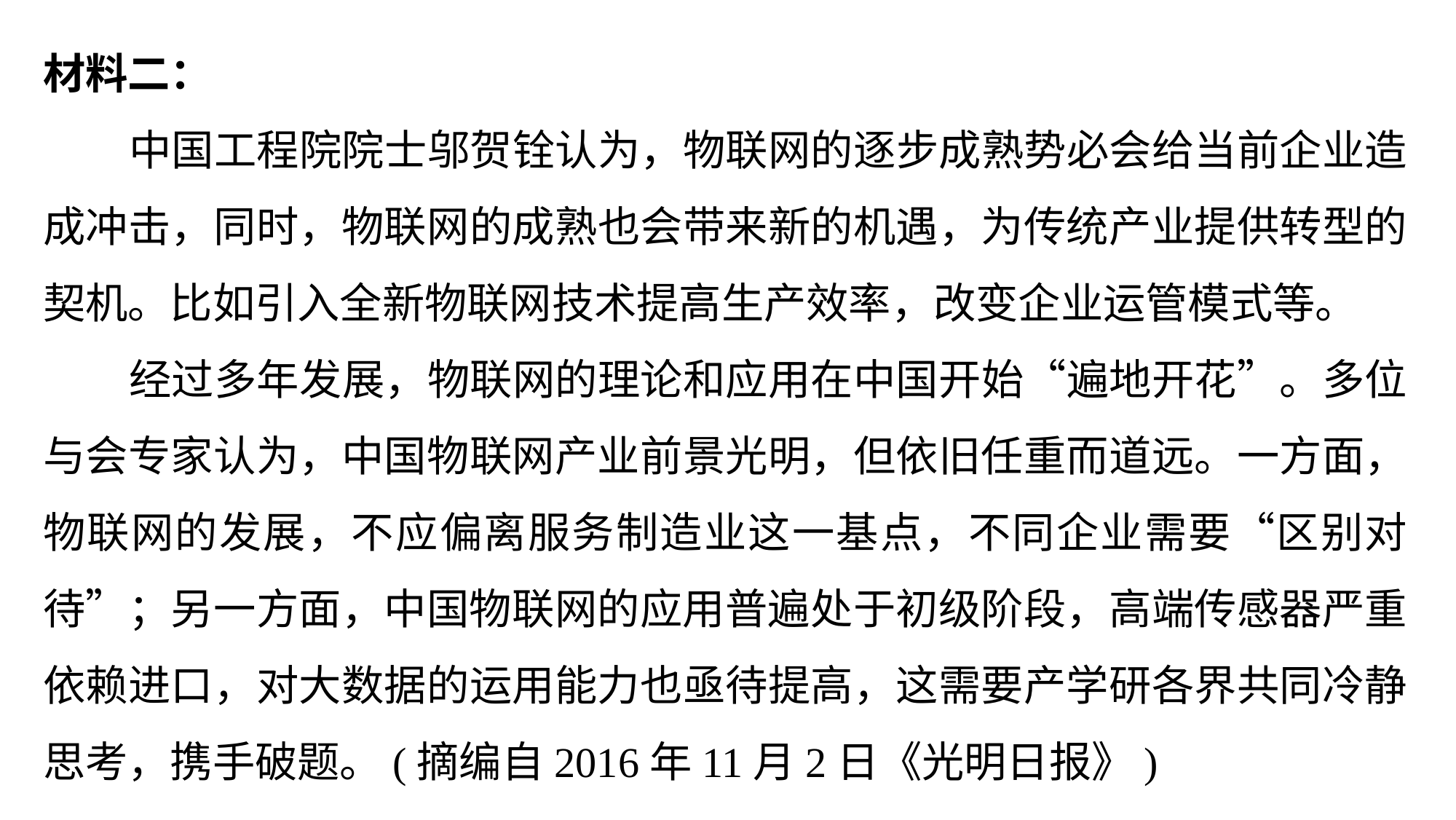

材料二：
中国工程院院士邬贺铨认为，物联网的逐步成熟势必会给当前企业造成冲击，同时，物联网的成熟也会带来新的机遇，为传统产业提供转型的契机。比如引入全新物联网技术提高生产效率，改变企业运管模式等。
经过多年发展，物联网的理论和应用在中国开始“遍地开花”。多位与会专家认为，中国物联网产业前景光明，但依旧任重而道远。一方面，物联网的发展，不应偏离服务制造业这一基点，不同企业需要“区别对待”；另一方面，中国物联网的应用普遍处于初级阶段，高端传感器严重依赖进口，对大数据的运用能力也亟待提高，这需要产学研各界共同冷静思考，携手破题。(摘编自2016年11月2日《光明日报》)